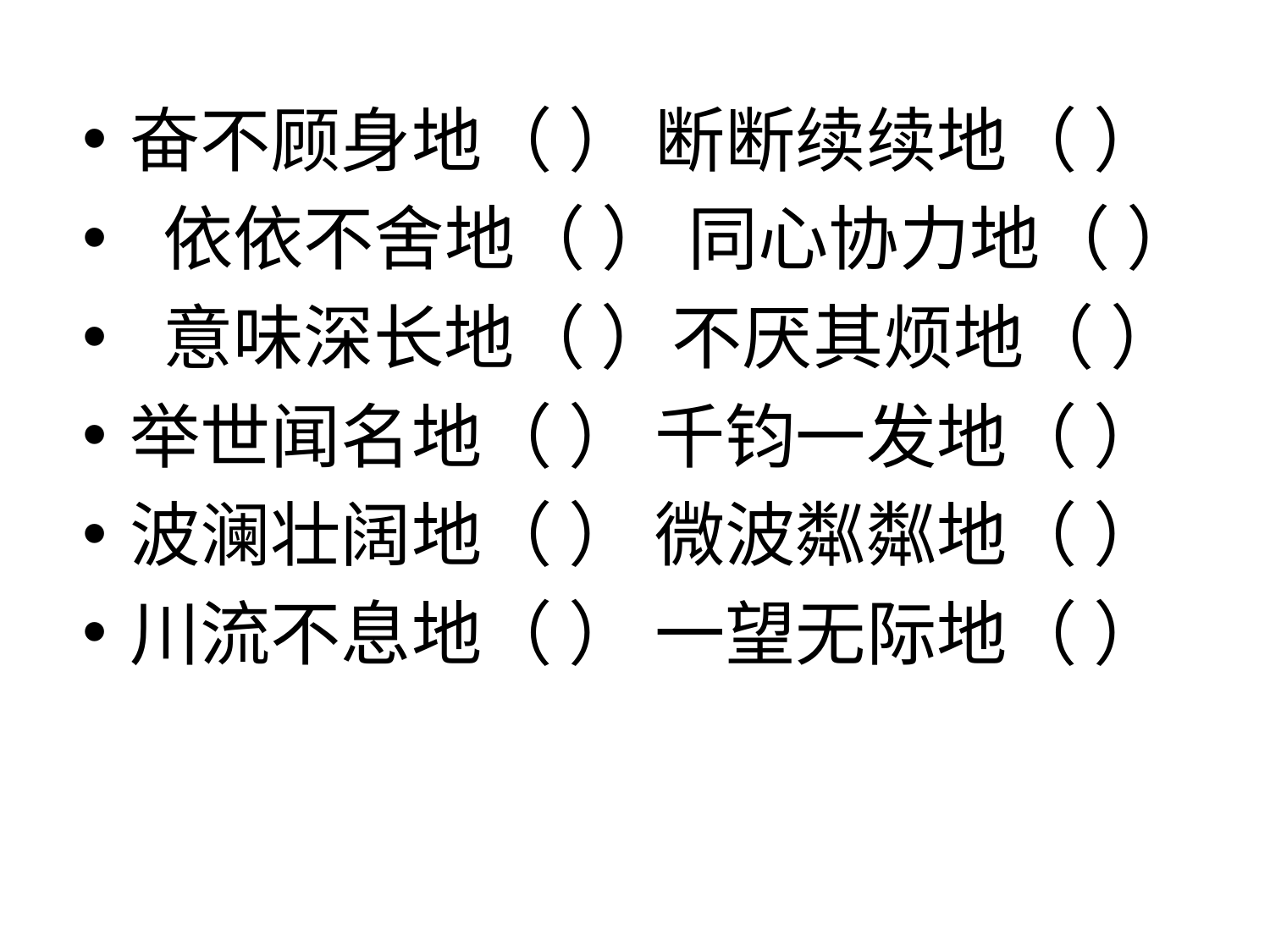

#
奋不顾身地（ ） 断断续续地（ ）
 依依不舍地（ ） 同心协力地（ ）
 意味深长地（ ）不厌其烦地（ ）
举世闻名地（ ） 千钧一发地（ ）
波澜壮阔地（ ） 微波粼粼地（ ）
川流不息地（ ） 一望无际地（ ）